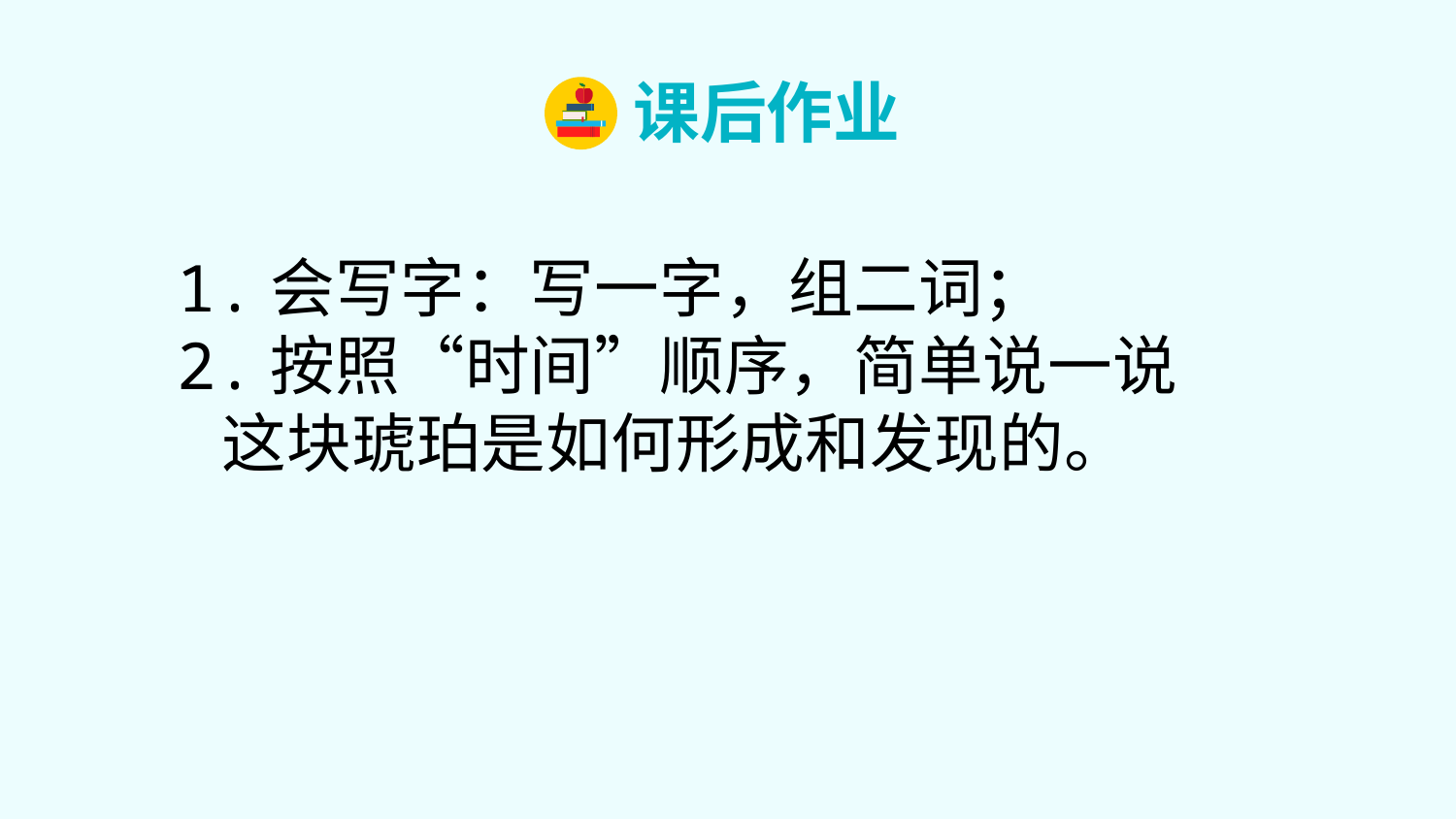

课后作业

1.会写字：写一字，组二词；
2.按照“时间”顺序，简单说一说
  这块琥珀是如何形成和发现的。